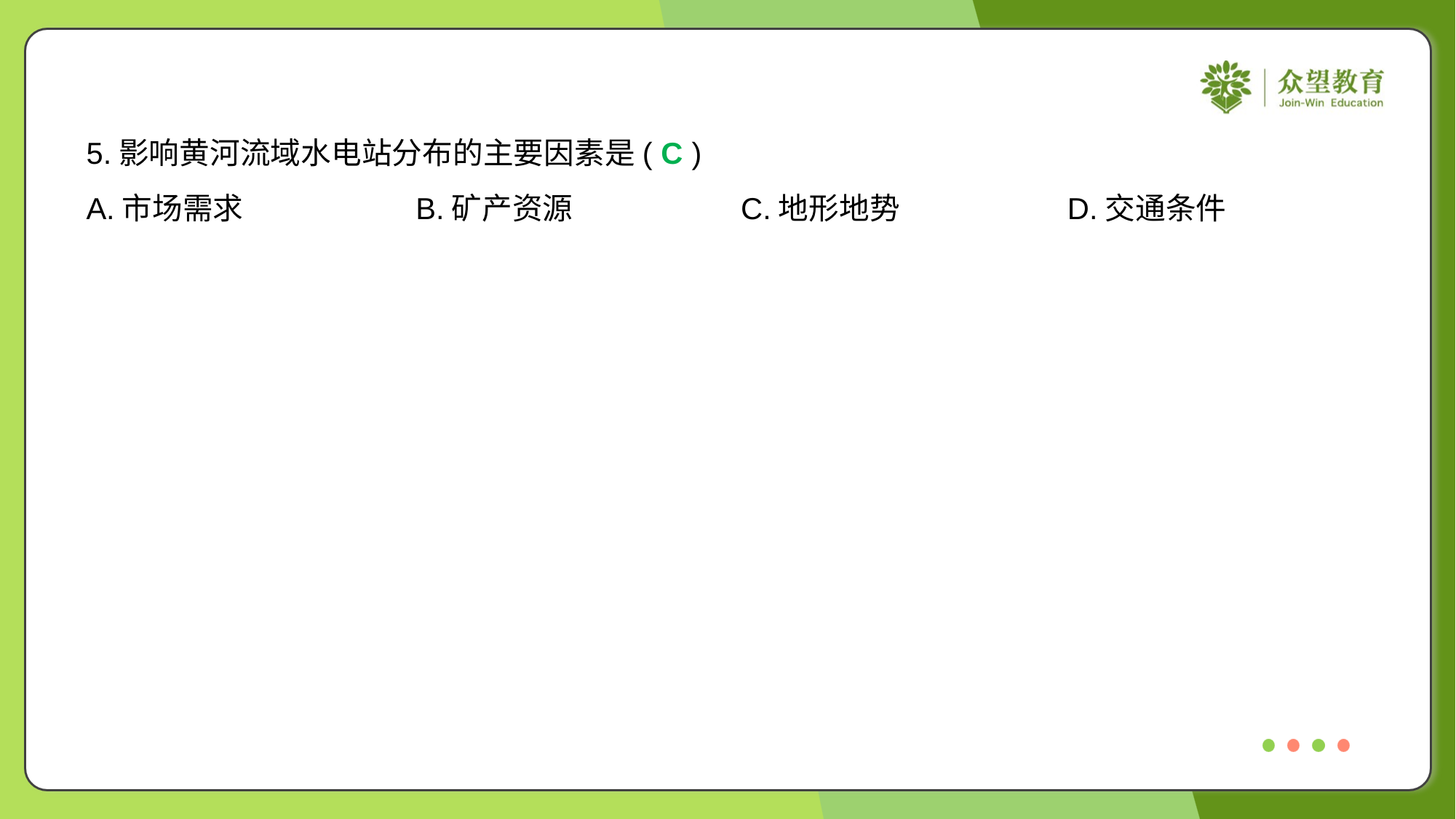

5.影响黄河流域水电站分布的主要因素是(     )
C
A.市场需求	B.矿产资源	C.地形地势	D.交通条件